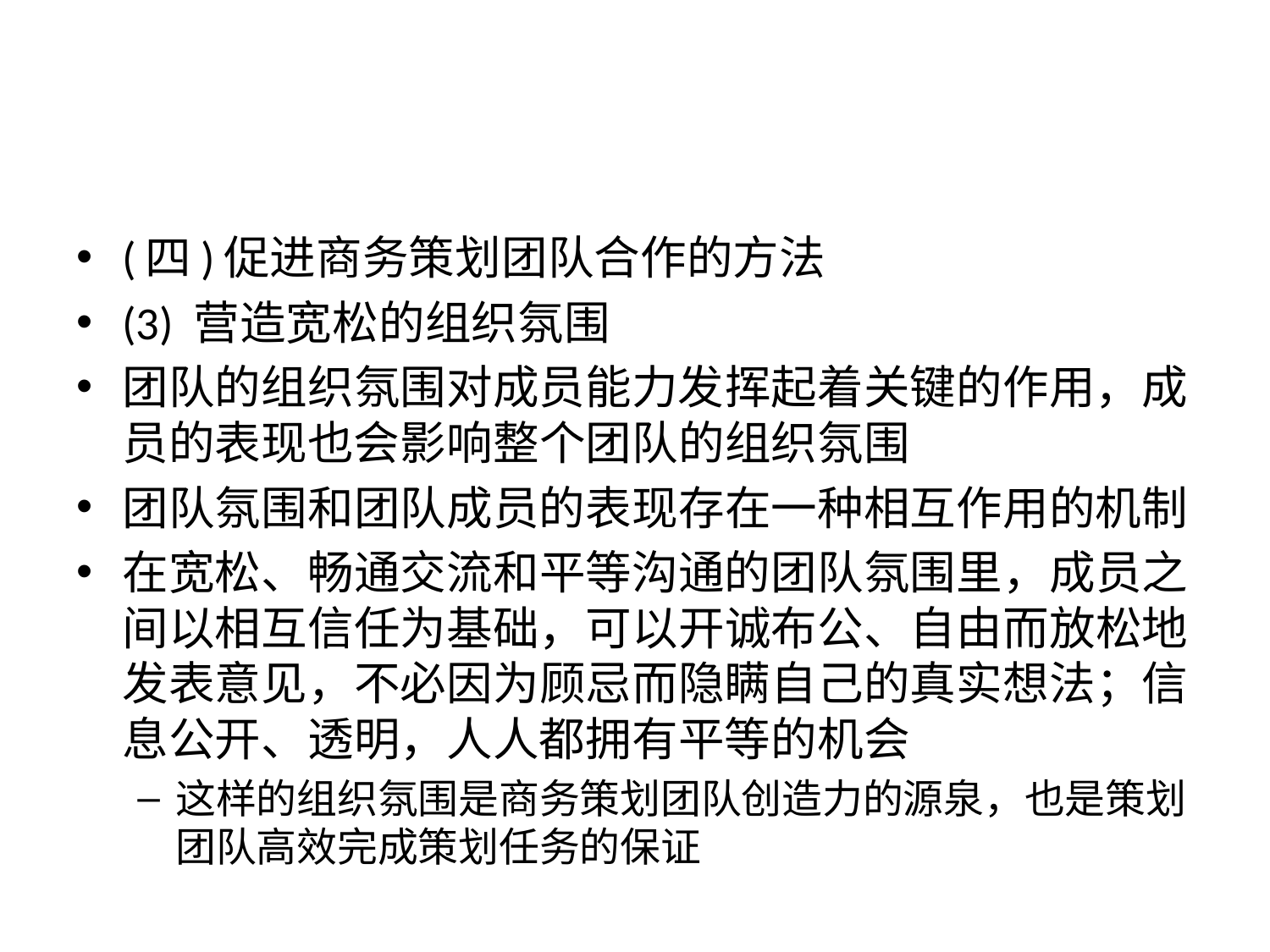

#
(四)促进商务策划团队合作的方法
(3) 营造宽松的组织氛围
团队的组织氛围对成员能力发挥起着关键的作用，成员的表现也会影响整个团队的组织氛围
团队氛围和团队成员的表现存在一种相互作用的机制
在宽松、畅通交流和平等沟通的团队氛围里，成员之间以相互信任为基础，可以开诚布公、自由而放松地发表意见，不必因为顾忌而隐瞒自己的真实想法；信息公开、透明，人人都拥有平等的机会
这样的组织氛围是商务策划团队创造力的源泉，也是策划团队高效完成策划任务的保证